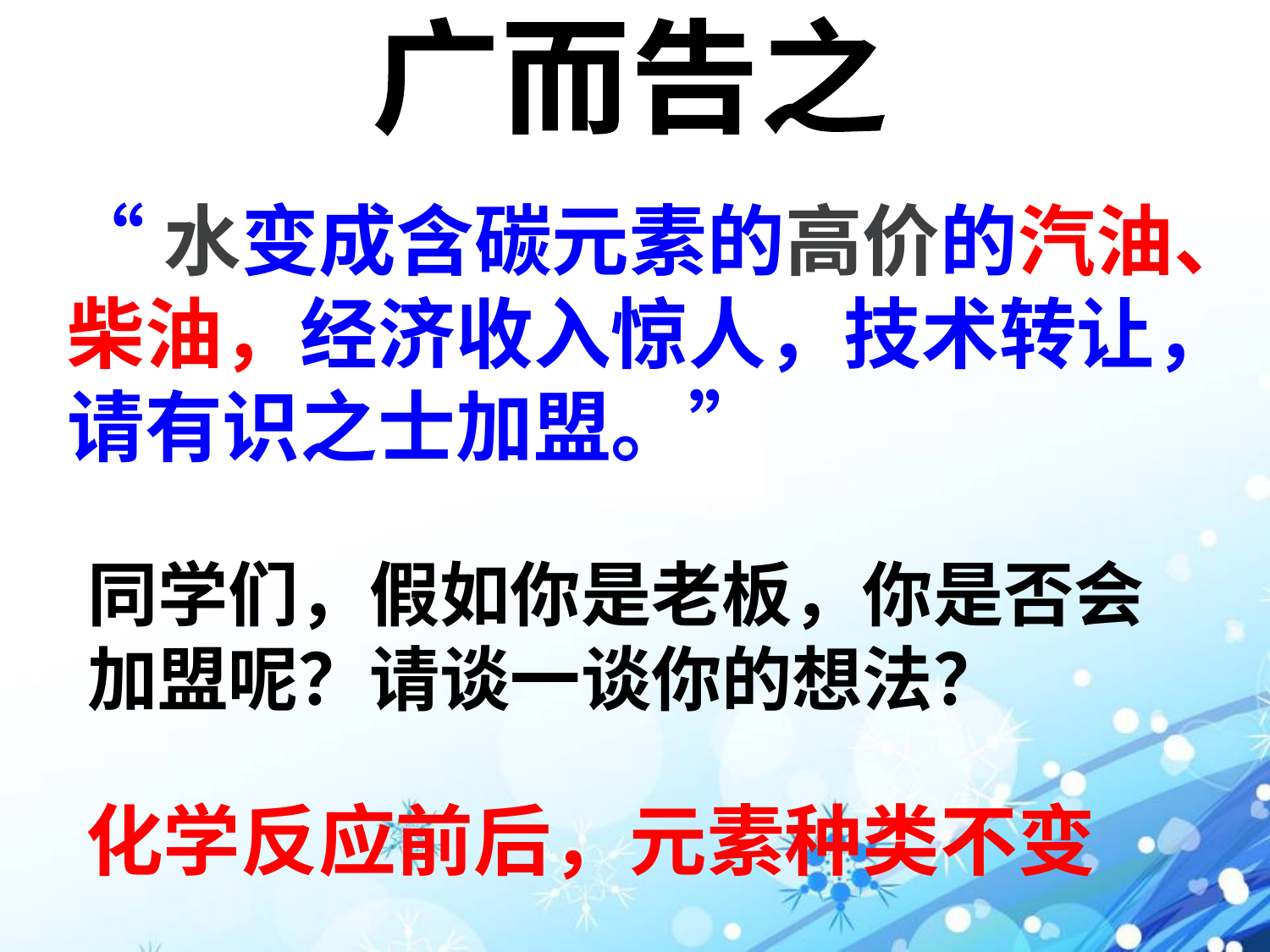

广而告之
“水变成含碳元素的高价的汽油、柴油，经济收入惊人，技术转让，请有识之士加盟。”
同学们，假如你是老板，你是否会加盟呢？请谈一谈你的想法？
化学反应前后，元素种类不变